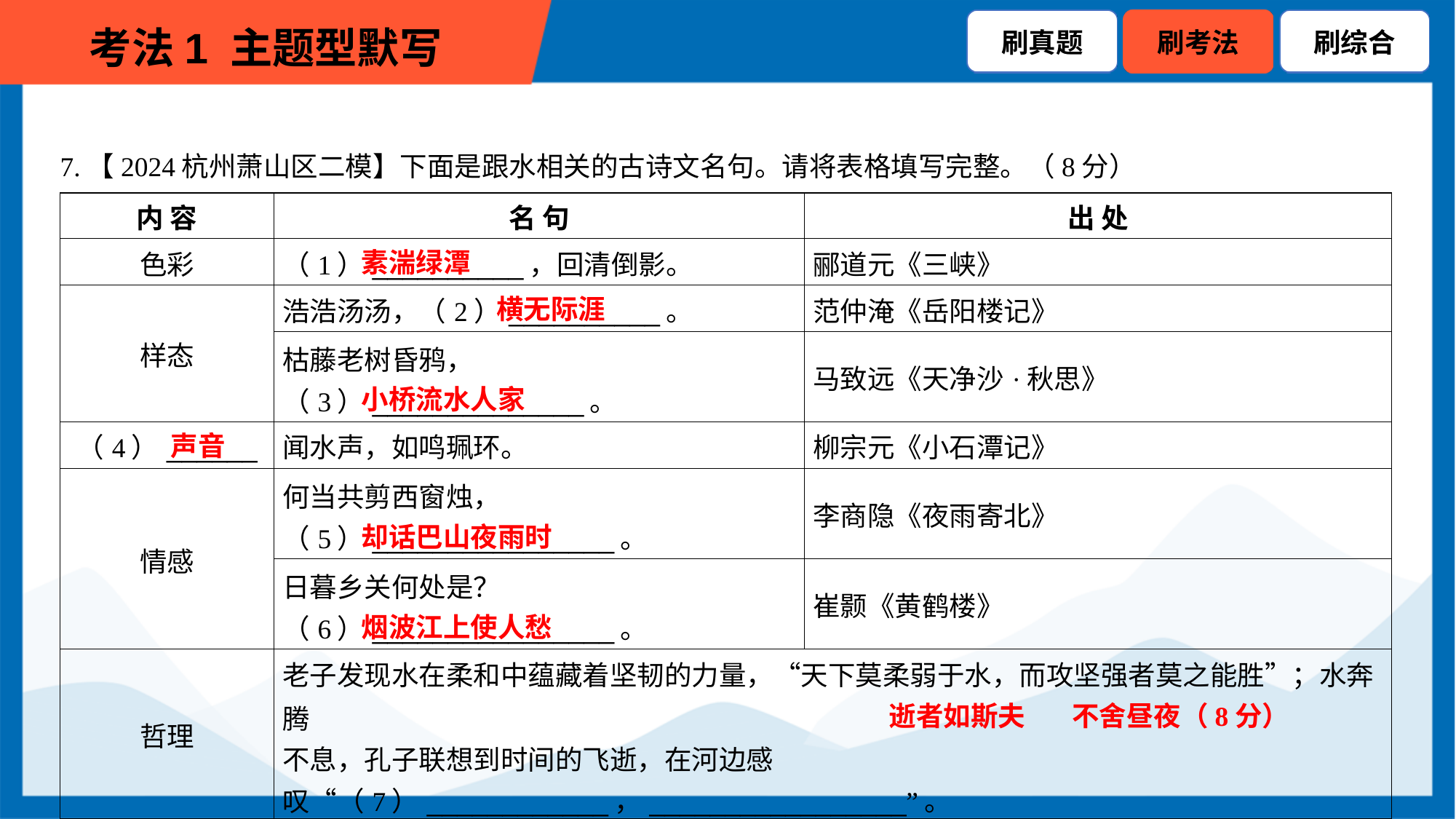

7.【2024杭州萧山区二模】下面是跟水相关的古诗文名句。请将表格填写完整。（8分）
| 内 容 | 名 句 | 出 处 |
| --- | --- | --- |
| 色彩 | （1）\_\_\_\_\_\_\_\_\_\_，回清倒影。 | 郦道元《三峡》 |
| 样态 | 浩浩汤汤，（2）\_\_\_\_\_\_\_\_\_\_。 | 范仲淹《岳阳楼记》 |
|  | 枯藤老树昏鸦， （3）\_\_\_\_\_\_\_\_\_\_\_\_\_\_。 | 马致远《天净沙·秋思》 |
| （4）\_\_\_\_\_\_ | 闻水声，如鸣珮环。 | 柳宗元《小石潭记》 |
| 情感 | 何当共剪西窗烛， （5）\_\_\_\_\_\_\_\_\_\_\_\_\_\_\_\_。 | 李商隐《夜雨寄北》 |
|  | 日暮乡关何处是？ （6）\_\_\_\_\_\_\_\_\_\_\_\_\_\_\_\_。 | 崔颢《黄鹤楼》 |
| 哲理 | 老子发现水在柔和中蕴藏着坚韧的力量，“天下莫柔弱于水，而攻坚强者莫之能胜”；水奔腾 不息，孔子联想到时间的飞逝，在河边感叹“（7）\_\_\_\_\_\_\_\_\_\_\_\_，\_\_\_\_\_\_\_\_\_\_\_\_\_\_\_\_\_”。 |  |
素湍绿潭
横无际涯
小桥流水人家
声音
却话巴山夜雨时
烟波江上使人愁
逝者如斯夫
不舍昼夜（8分）